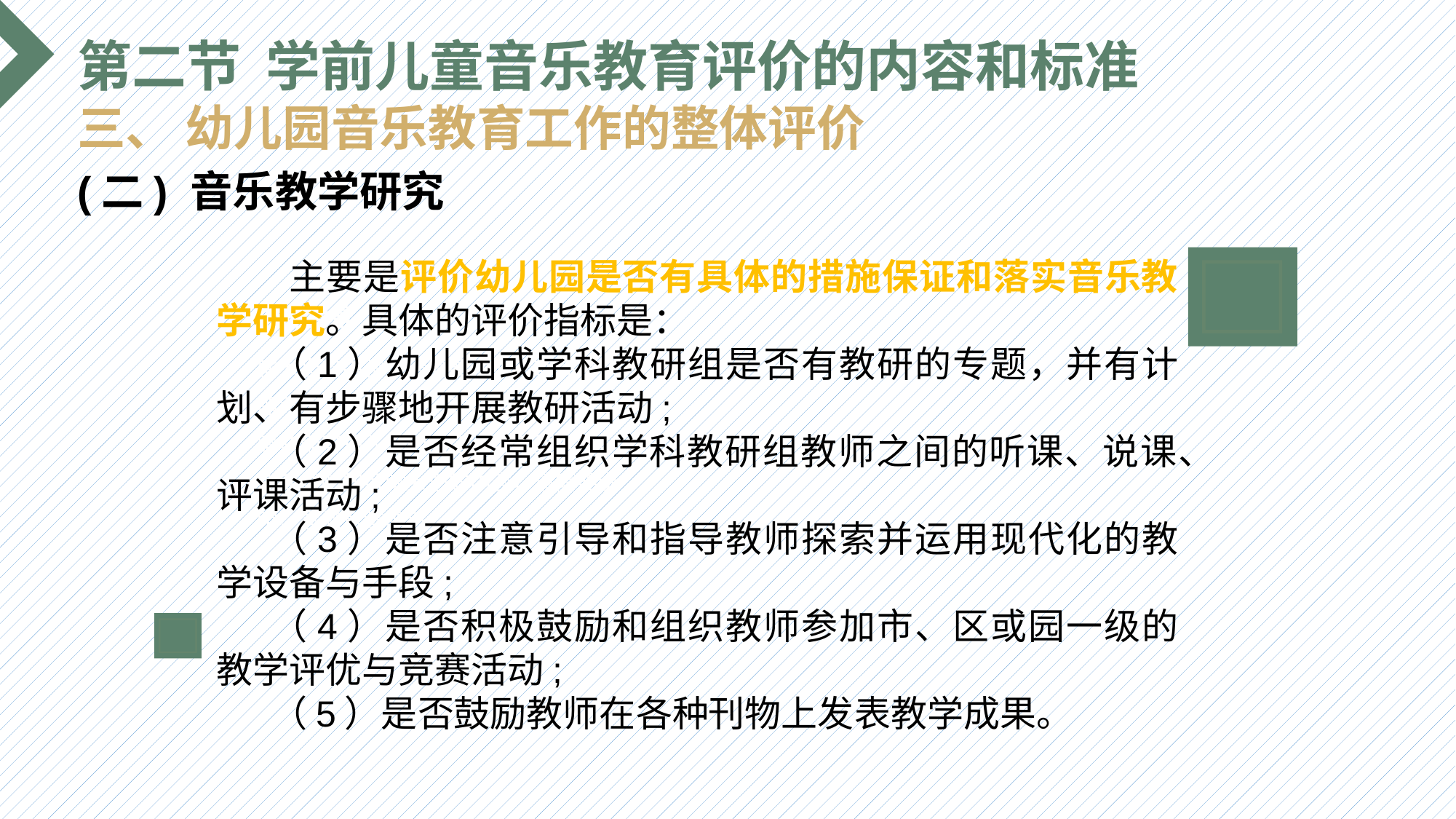

第二节  学前儿童音乐教育评价的内容和标准
三、 幼儿园音乐教育工作的整体评价
(二) 音乐教学研究

 主要是评价幼儿园是否有具体的措施保证和落实音乐教学研究。具体的评价指标是：
（1）幼儿园或学科教研组是否有教研的专题，并有计划、有步骤地开展教研活动;
（2）是否经常组织学科教研组教师之间的听课、说课、评课活动;
（3）是否注意引导和指导教师探索并运用现代化的教学设备与手段;
（4）是否积极鼓励和组织教师参加市、区或园一级的教学评优与竞赛活动;
（5）是否鼓励教师在各种刊物上发表教学成果。

选题背景
输入您的内容，请简要说明，言简意赅即可输入您的内容，请简要说明，言简意赅即可输入您的内容，请简要说明，言简意赅即可输入您的内容，请简要说明，言简意赅即可